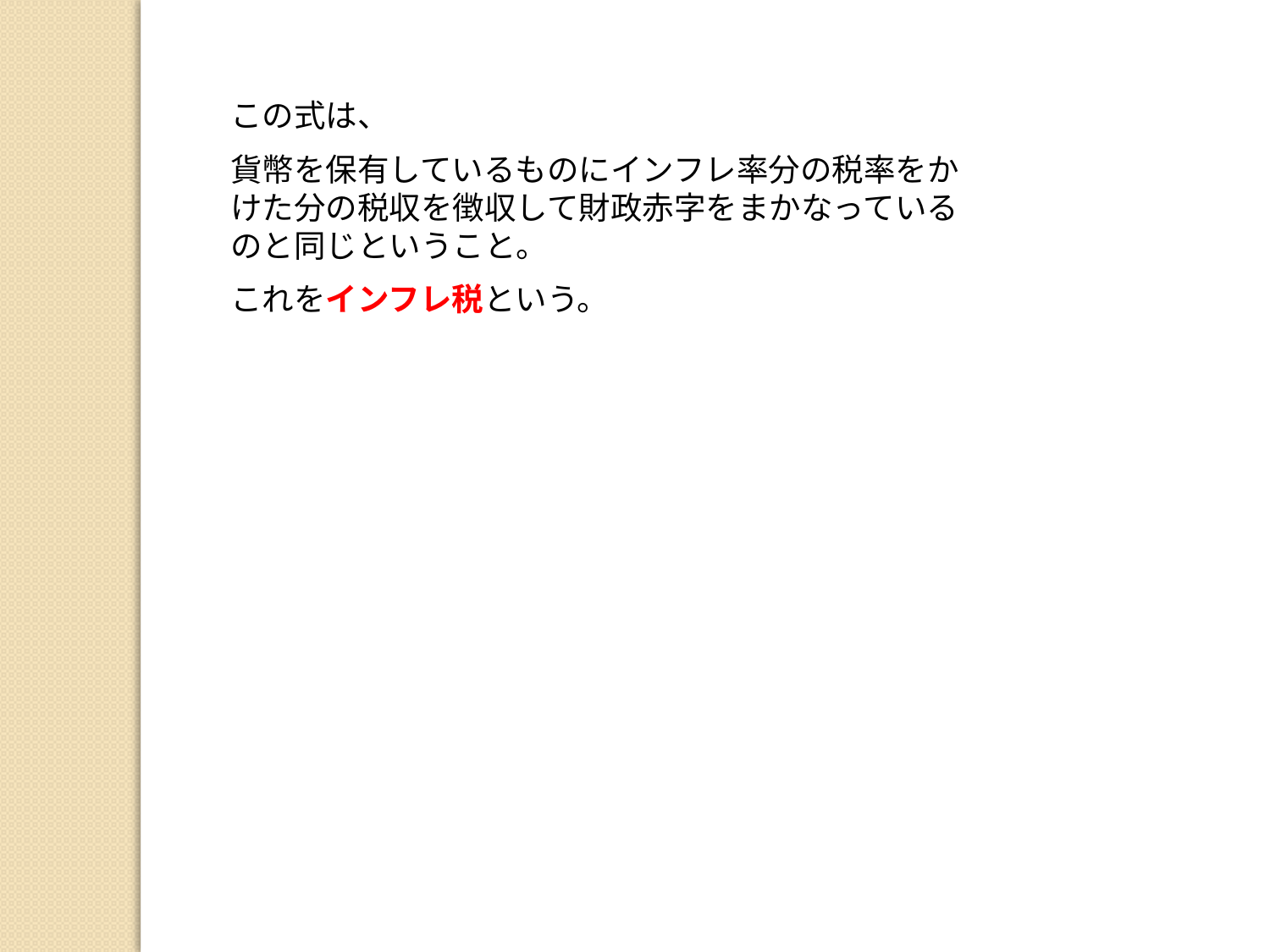

この式は、
貨幣を保有しているものにインフレ率分の税率をかけた分の税収を徴収して財政赤字をまかなっているのと同じということ。
これをインフレ税という。